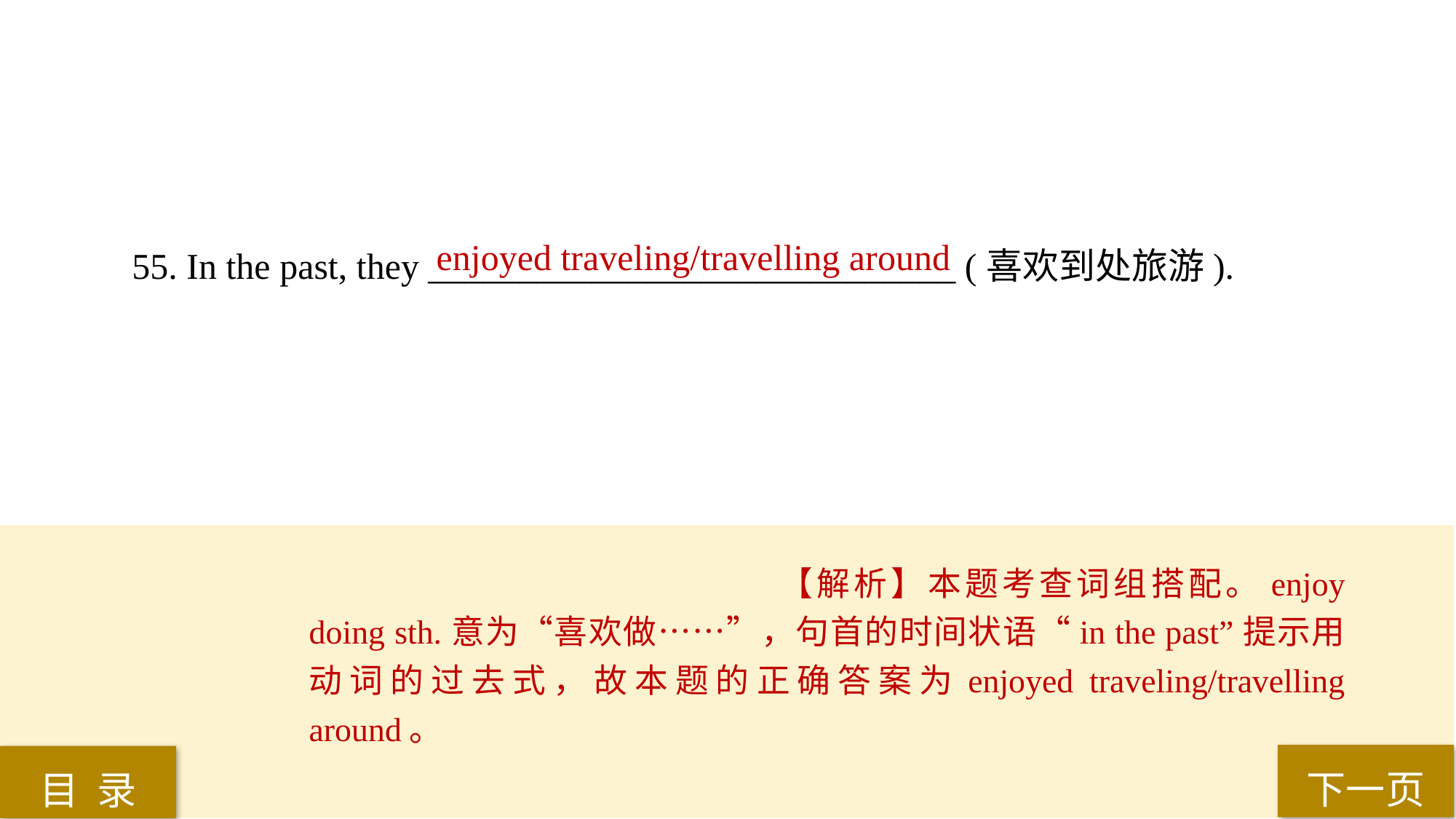

enjoyed traveling/travelling around
55. In the past, they _____________________________ (喜欢到处旅游).
【解析】本题考查词组搭配。enjoy doing sth.意为“喜欢做……”，句首的时间状语“in the past”提示用动词的过去式，故本题的正确答案为enjoyed traveling/travelling around。